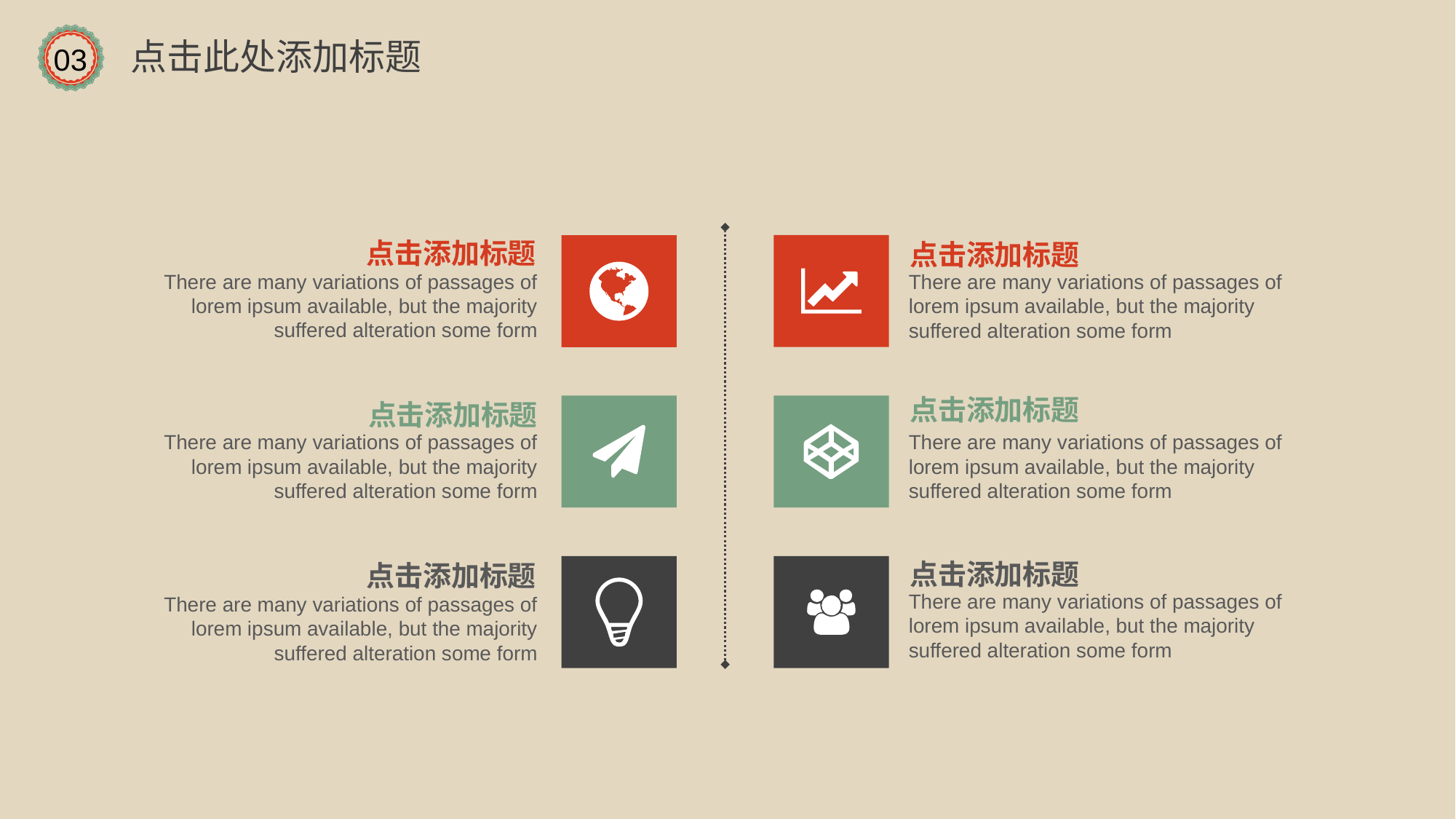

点击此处添加标题
03

点击添加标题
There are many variations of passages of lorem ipsum available, but the majority suffered alteration some form
点击添加标题
There are many variations of passages of lorem ipsum available, but the majority suffered alteration some form

点击添加标题
There are many variations of passages of lorem ipsum available, but the majority suffered alteration some form

点击添加标题
There are many variations of passages of lorem ipsum available, but the majority suffered alteration some form

点击添加标题
There are many variations of passages of lorem ipsum available, but the majority suffered alteration some form
点击添加标题
There are many variations of passages of lorem ipsum available, but the majority suffered alteration some form